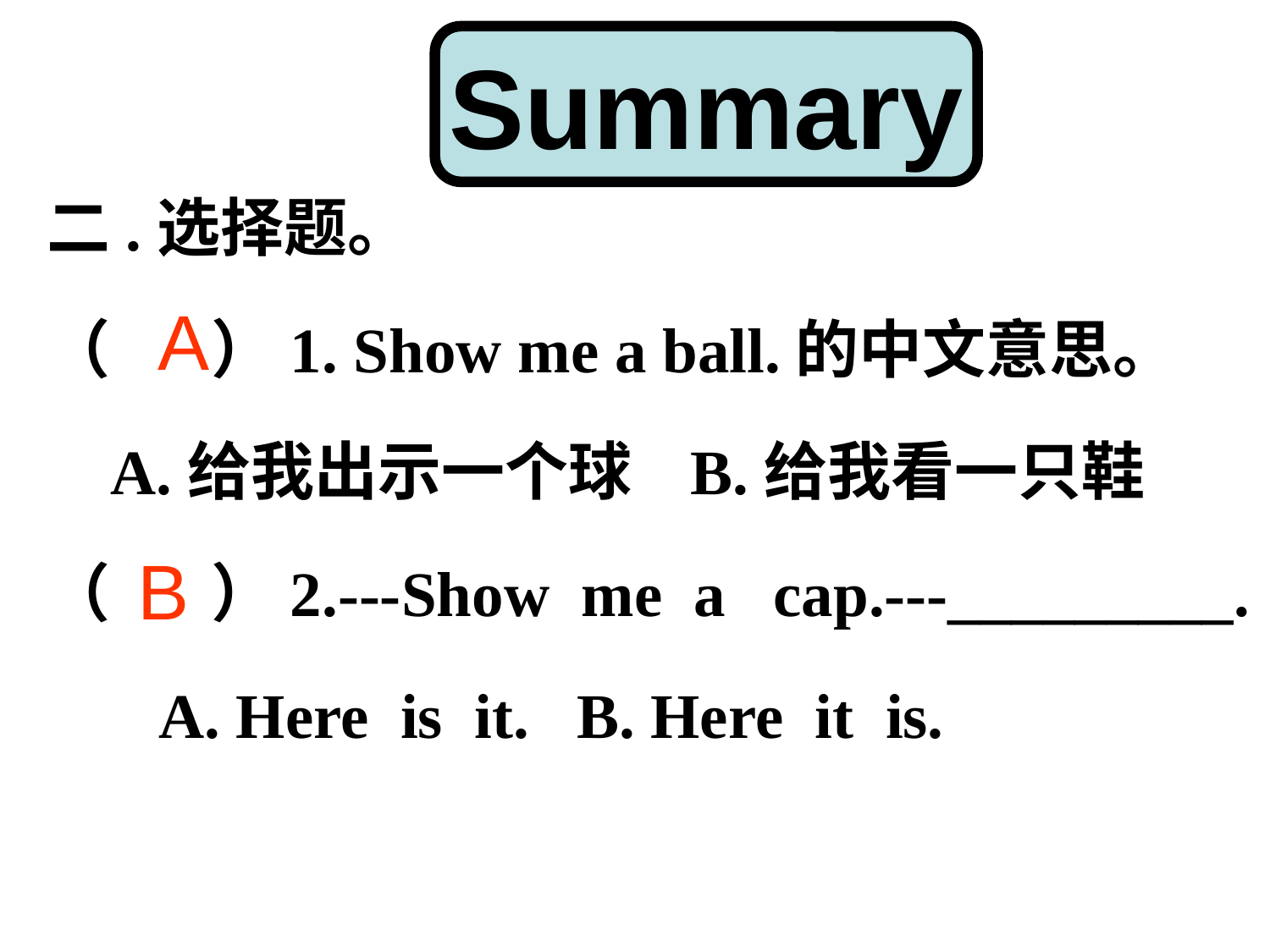

Summary
二.选择题。

（       ）1. Show me a ball.的中文意思。

    A.给我出示一个球   B.给我看一只鞋

（       ）2.---Show  me  a   cap.---_________.

       A. Here  is  it.   B. Here  it  is.

A
B